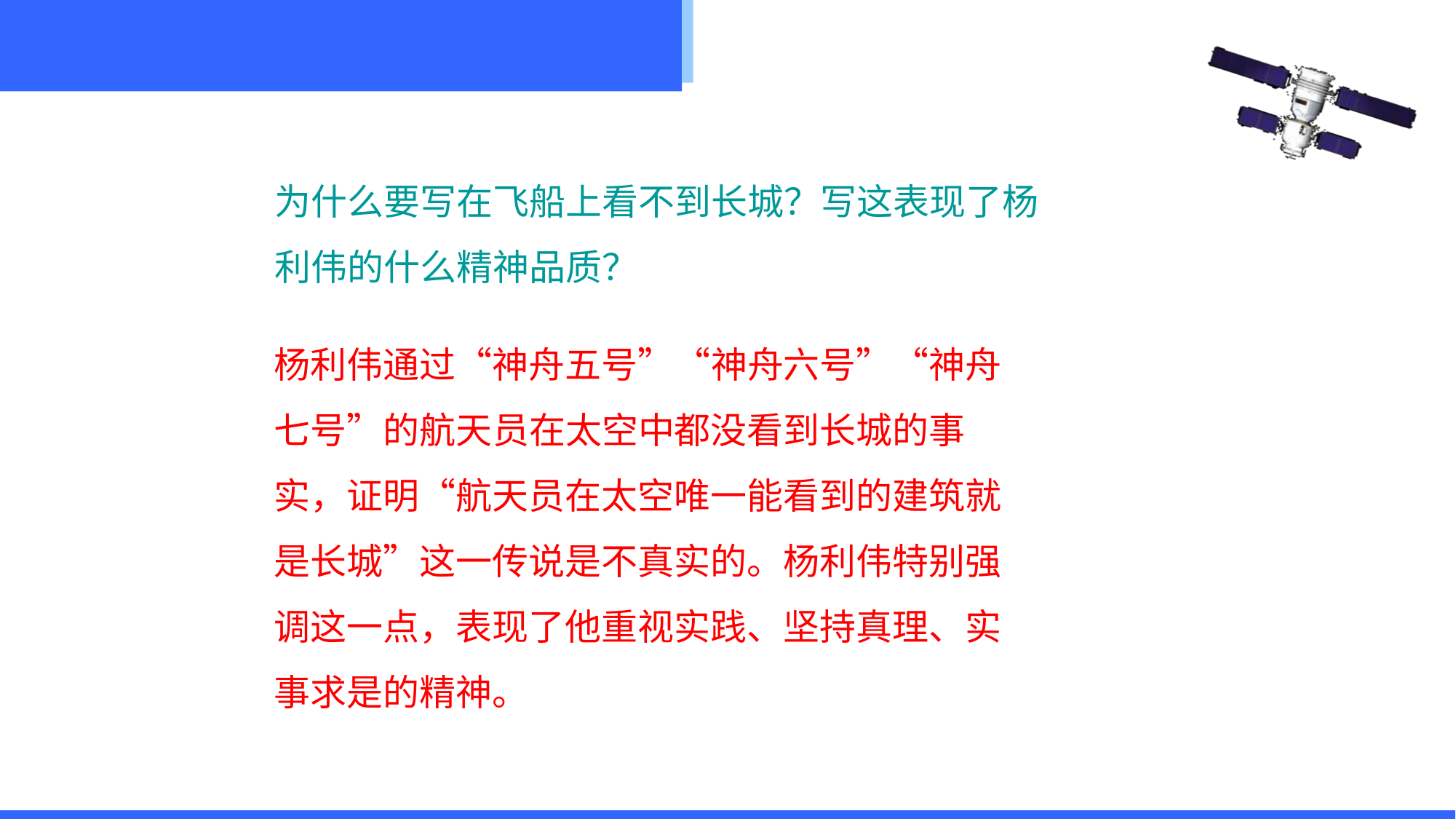

为什么要写在飞船上看不到长城？写这表现了杨利伟的什么精神品质？
杨利伟通过“神舟五号”“神舟六号”“神舟七号”的航天员在太空中都没看到长城的事实，证明“航天员在太空唯一能看到的建筑就是长城”这一传说是不真实的。杨利伟特别强调这一点，表现了他重视实践、坚持真理、实事求是的精神。